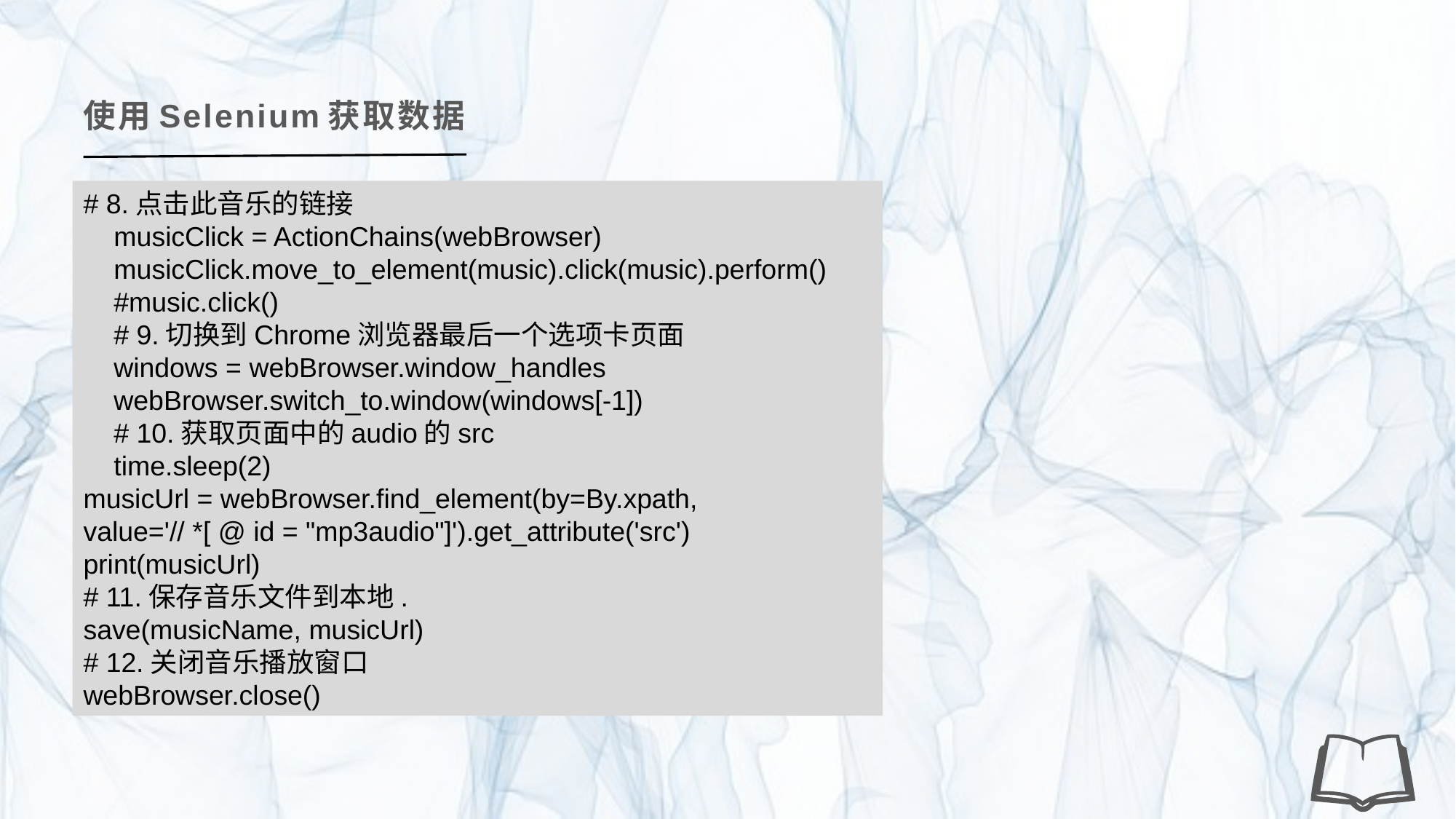

使用Selenium获取数据
# 8.点击此音乐的链接
    musicClick = ActionChains(webBrowser)
    musicClick.move_to_element(music).click(music).perform()
    #music.click()
    # 9.切换到Chrome浏览器最后一个选项卡页面
    windows = webBrowser.window_handles
    webBrowser.switch_to.window(windows[-1])
    # 10.获取页面中的audio的src
    time.sleep(2)
musicUrl = webBrowser.find_element(by=By.xpath,
value='// *[ @ id = "mp3audio"]').get_attribute('src')
print(musicUrl)
# 11.保存音乐文件到本地.
save(musicName, musicUrl)
# 12.关闭音乐播放窗口
webBrowser.close()

33